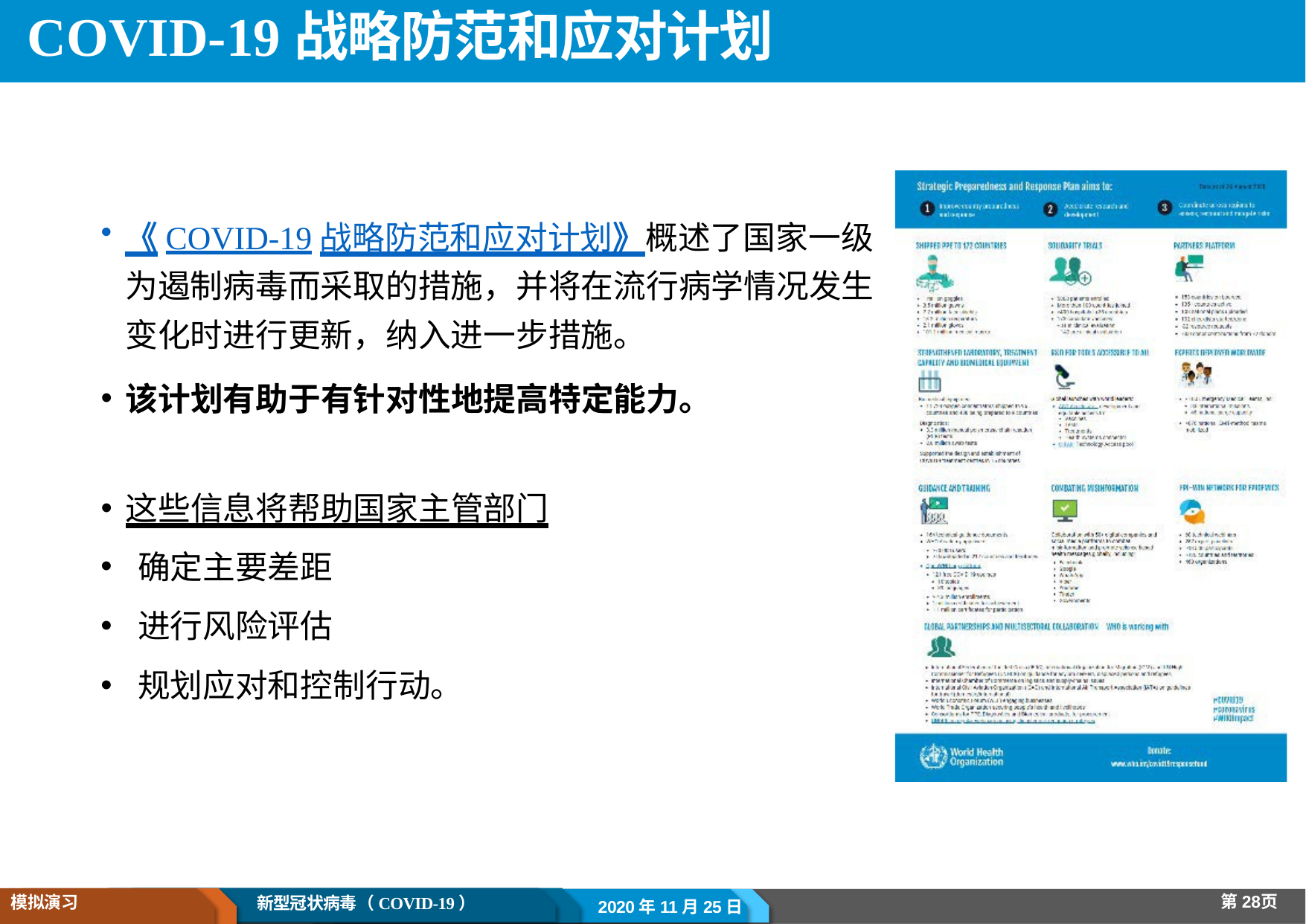

# COVID-19战略防范和应对计划

《COVID-19战略防范和应对计划》概述了国家一级为遏制病毒而采取的措施，并将在流行病学情况发生变化时进行更新，纳入进一步措施。
该计划有助于有针对性地提高特定能力。

这些信息将帮助国家主管部门
确定主要差距
进行风险评估
规划应对和控制行动。

第28页
模拟演习
新型冠状病毒（COVID-19）
2020年11月25日